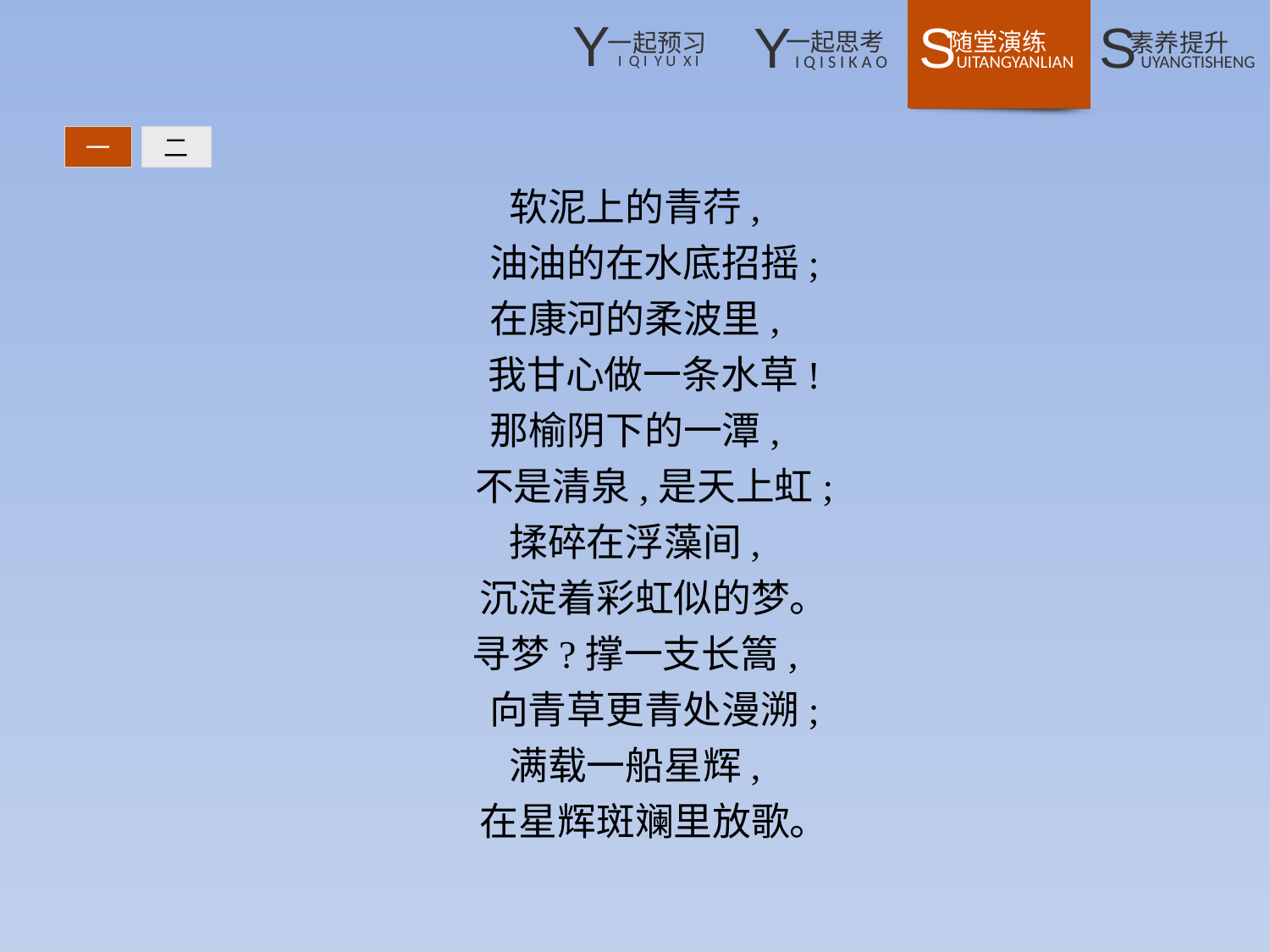

一
二
软泥上的青荇,
　油油的在水底招摇;
在康河的柔波里,
　我甘心做一条水草!
那榆阴下的一潭,
　不是清泉,是天上虹;
揉碎在浮藻间,
　沉淀着彩虹似的梦。
寻梦?撑一支长篙,
　向青草更青处漫溯;
满载一船星辉,
　在星辉斑斓里放歌。